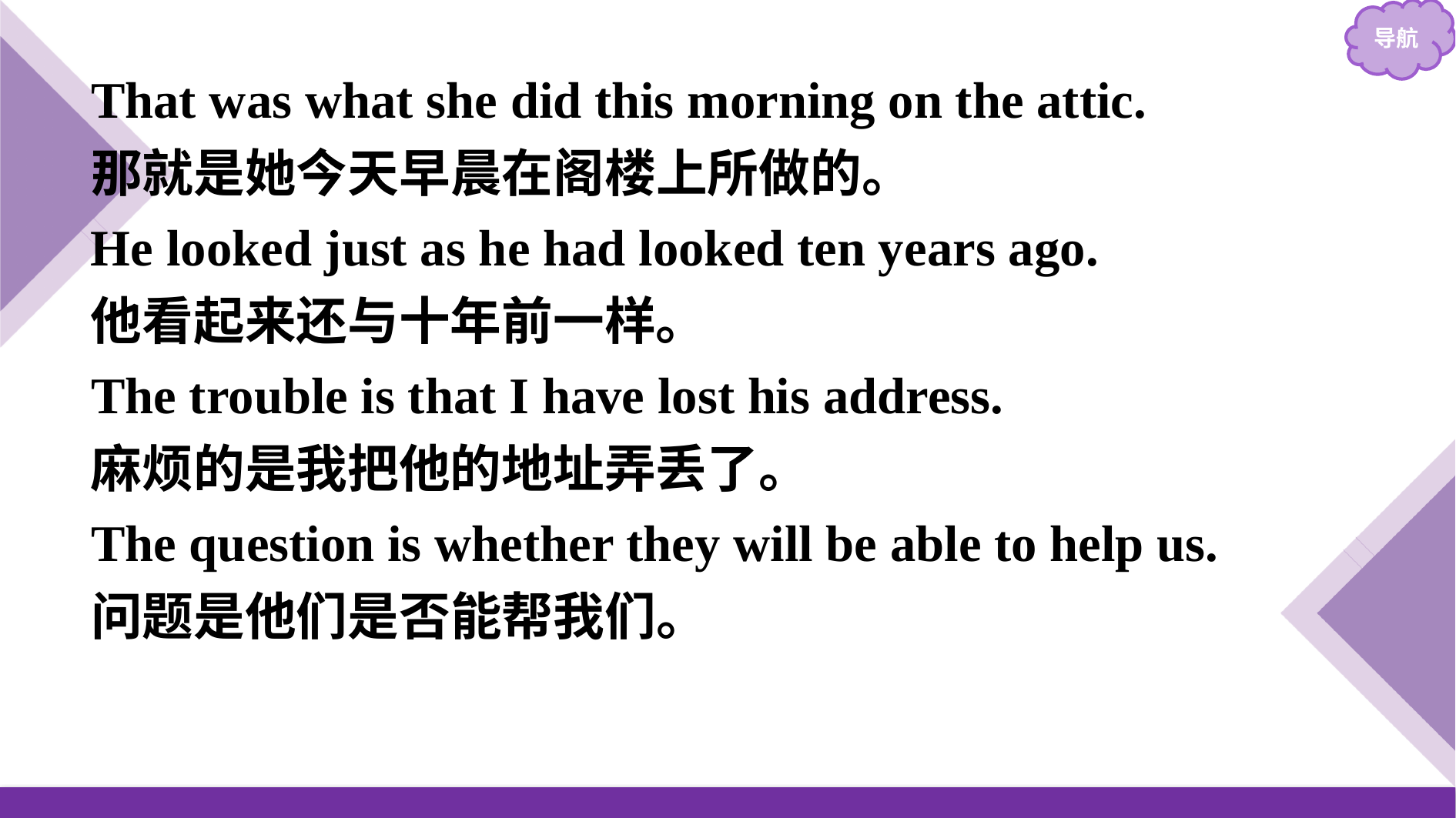

That was what she did this morning on the attic.
那就是她今天早晨在阁楼上所做的。
He looked just as he had looked ten years ago.
他看起来还与十年前一样。
The trouble is that I have lost his address.
麻烦的是我把他的地址弄丢了。
The question is whether they will be able to help us.
问题是他们是否能帮我们。